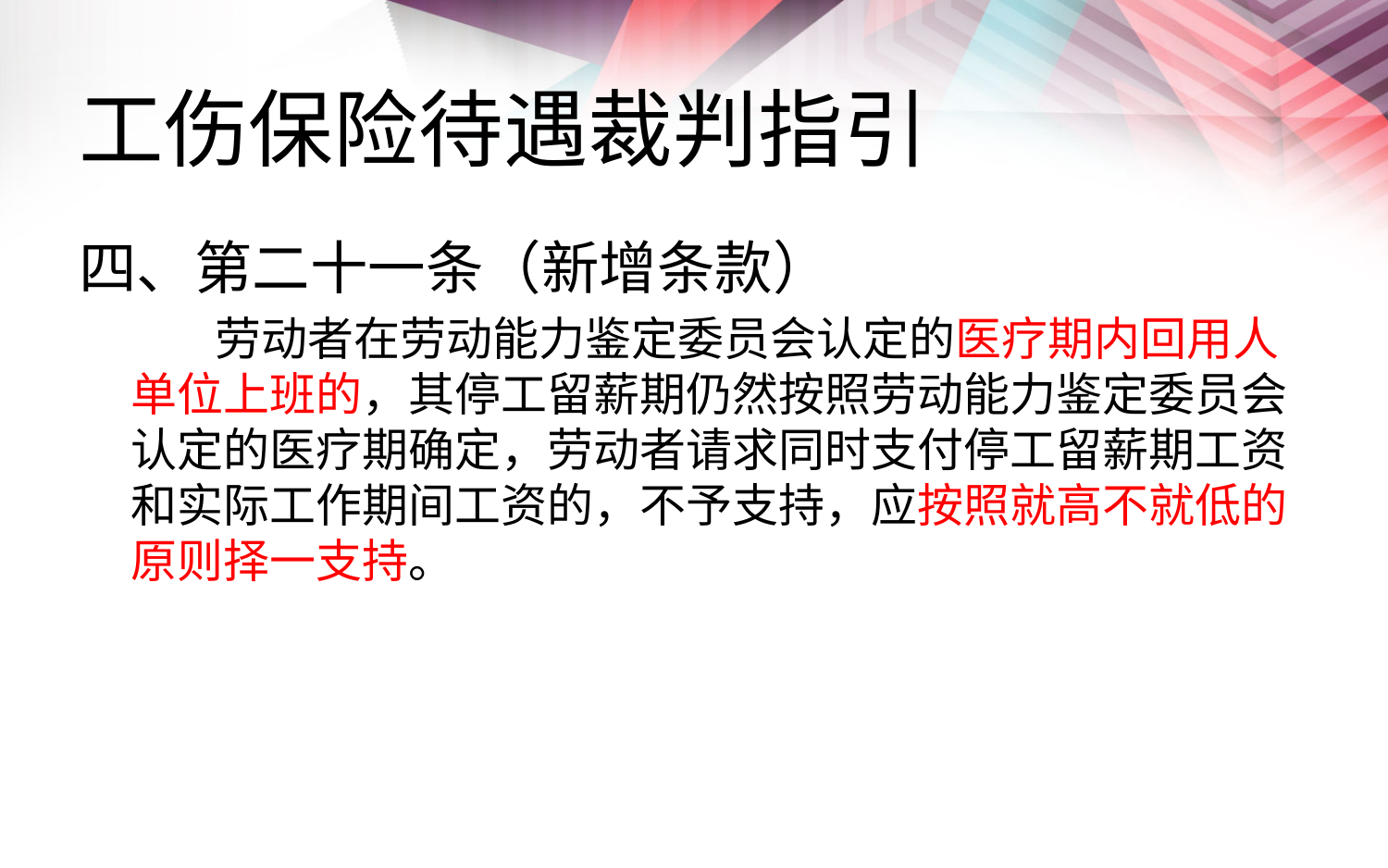

# 工伤保险待遇裁判指引
四、第二十一条（新增条款）
            劳动者在劳动能力鉴定委员会认定的医疗期内回用人单位上班的，其停工留薪期仍然按照劳动能力鉴定委员会认定的医疗期确定，劳动者请求同时支付停工留薪期工资和实际工作期间工资的，不予支持，应按照就高不就低的原则择一支持。